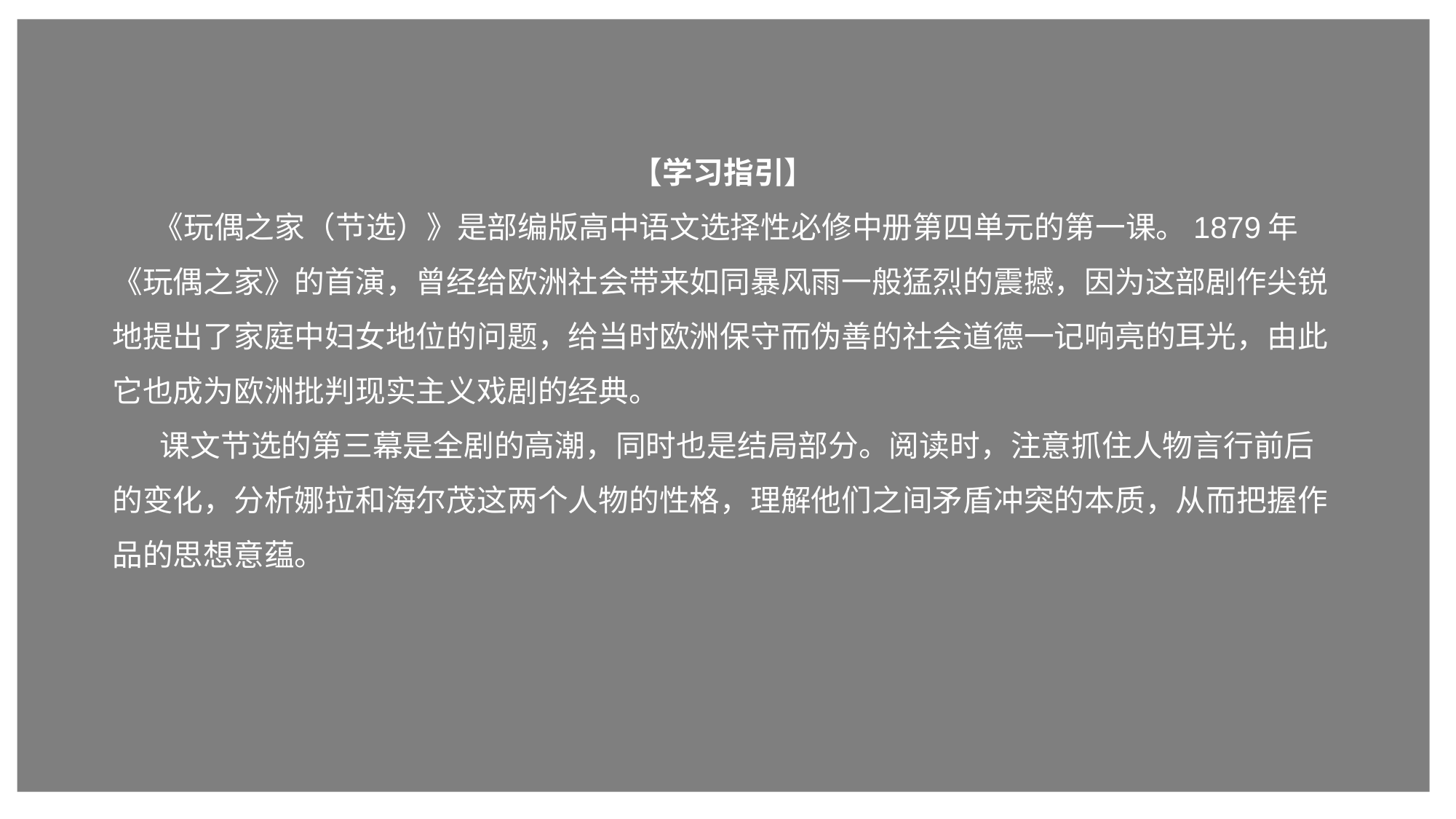

【学习指引】
     《玩偶之家（节选）》是部编版高中语文选择性必修中册第四单元的第一课。1879年《玩偶之家》的首演，曾经给欧洲社会带来如同暴风雨一般猛烈的震撼，因为这部剧作尖锐地提出了家庭中妇女地位的问题，给当时欧洲保守而伪善的社会道德一记响亮的耳光，由此它也成为欧洲批判现实主义戏剧的经典。
      课文节选的第三幕是全剧的高潮，同时也是结局部分。阅读时，注意抓住人物言行前后的变化，分析娜拉和海尔茂这两个人物的性格，理解他们之间矛盾冲突的本质，从而把握作品的思想意蕴。